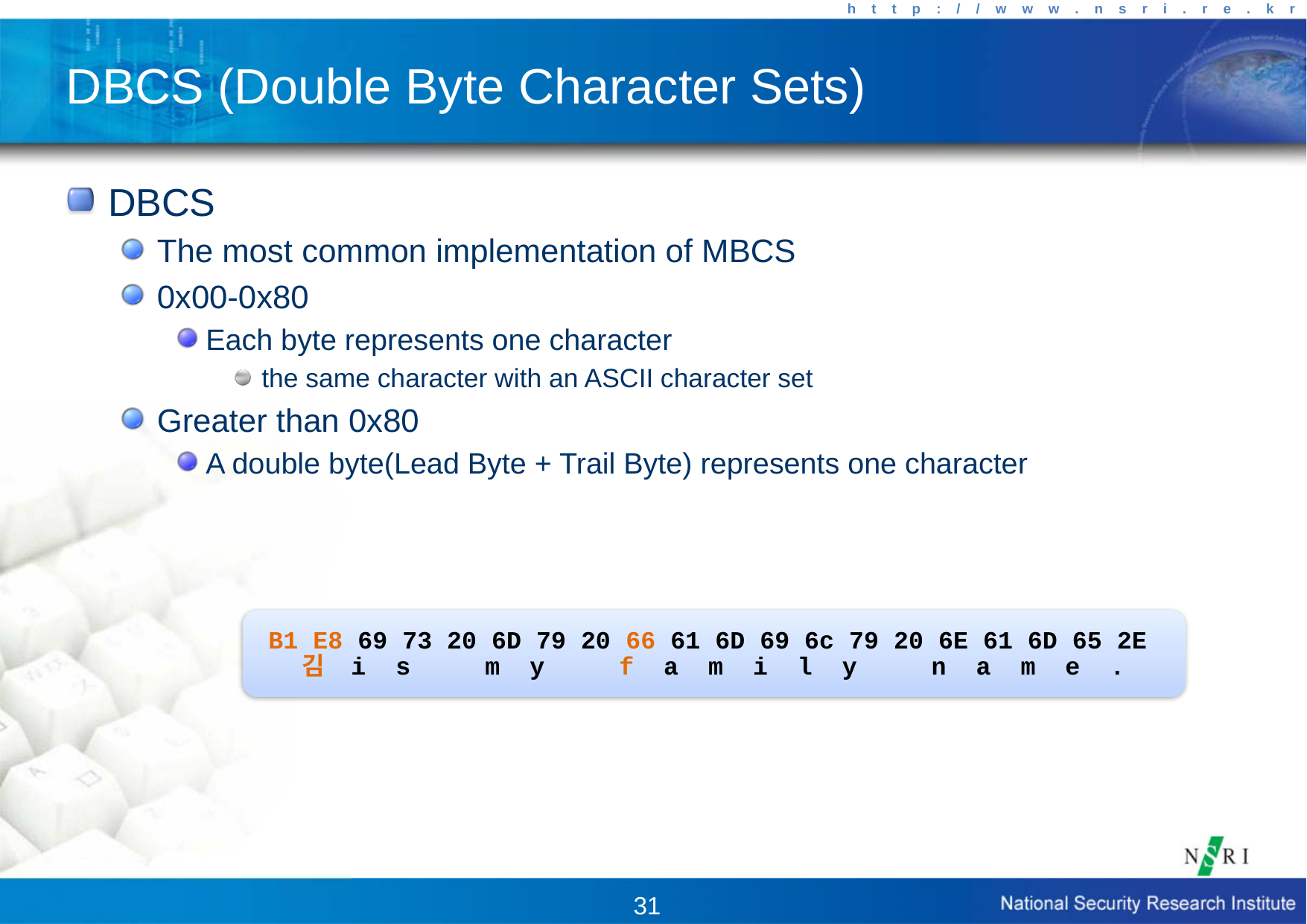

# DBCS (Double Byte Character Sets)
DBCS
The most common implementation of MBCS
0x00-0x80
Each byte represents one character
the same character with an ASCII character set
Greater than 0x80
A double byte(Lead Byte + Trail Byte) represents one character

B1 E8 69 73 20 6D 79 20 66 61 6D 69 6c 79 20 6E 61 6D 65 2E
  김   i  s     m  y     f  a  m  i  l  y     n  a  m  e  .
31